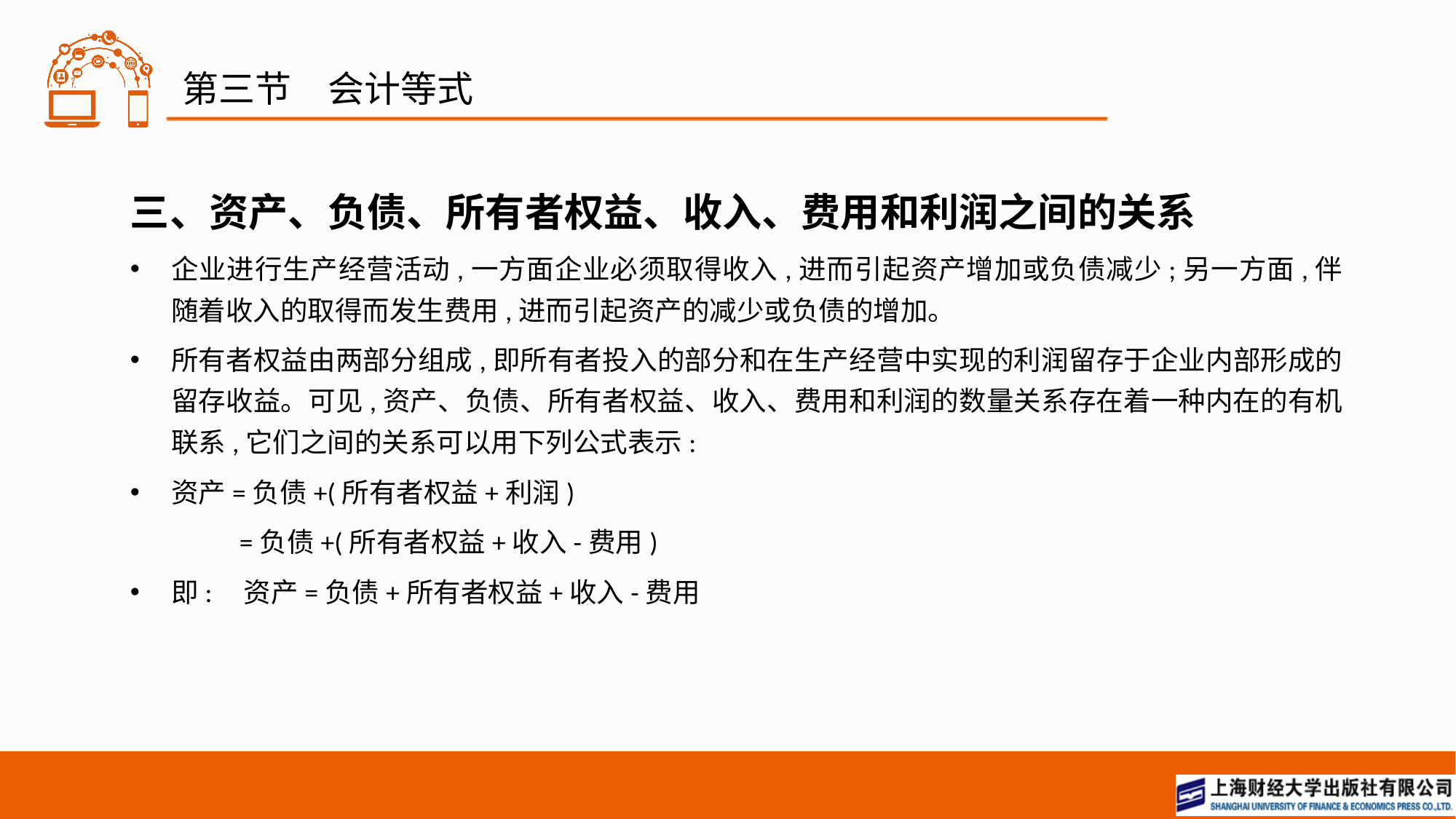

# 第三节　会计等式
三、资产、负债、所有者权益、收入、费用和利润之间的关系
企业进行生产经营活动,一方面企业必须取得收入,进而引起资产增加或负债减少;另一方面,伴随着收入的取得而发生费用,进而引起资产的减少或负债的增加。
所有者权益由两部分组成,即所有者投入的部分和在生产经营中实现的利润留存于企业内部形成的留存收益。可见,资产、负债、所有者权益、收入、费用和利润的数量关系存在着一种内在的有机联系,它们之间的关系可以用下列公式表示:
资产=负债+(所有者权益+利润)
 	=负债+(所有者权益+收入-费用)
即:    资产=负债+所有者权益+收入-费用